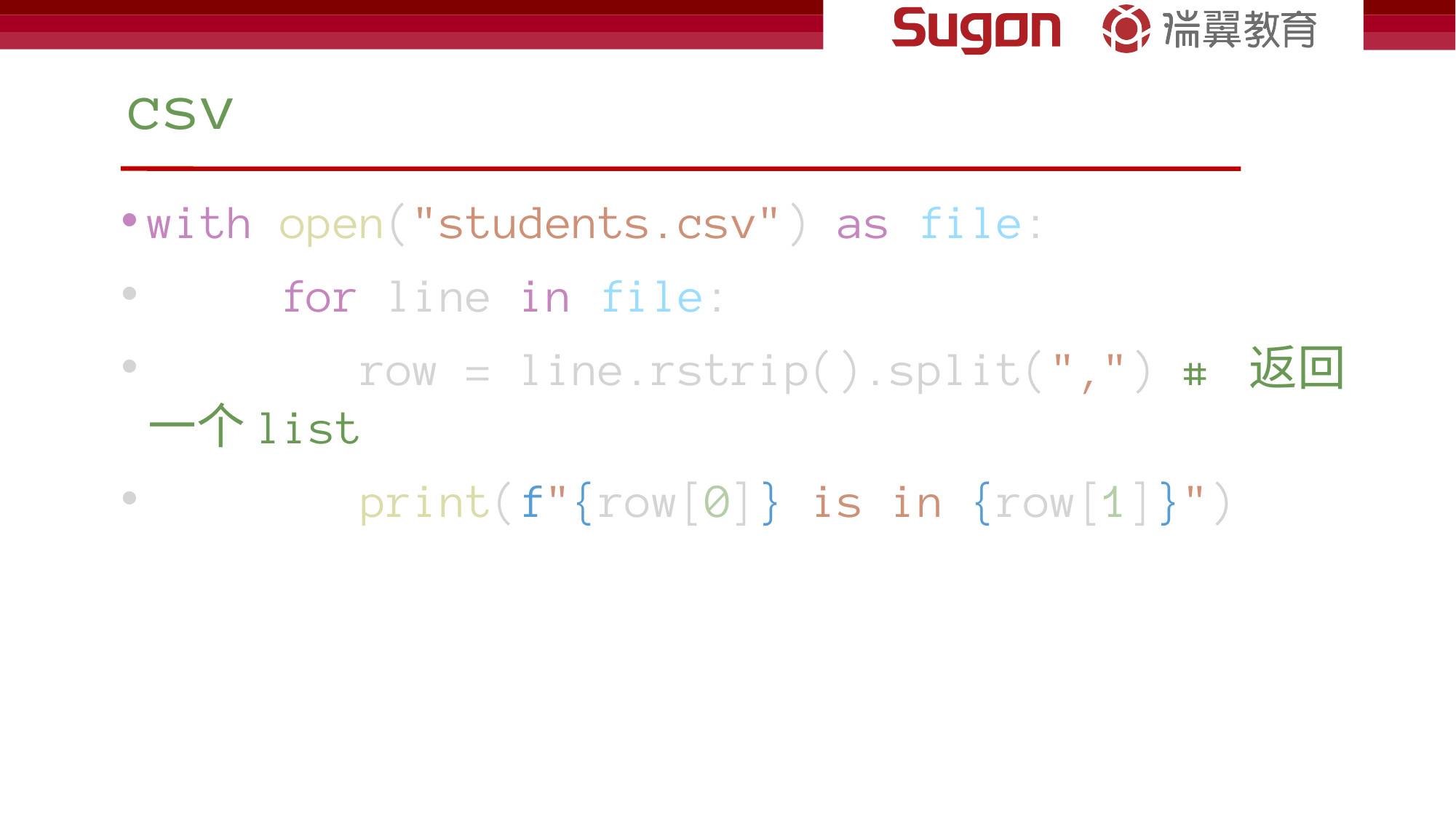

# csv
with open("students.csv") as file:
     for line in file:
        row = line.rstrip().split(",") # 返回一个list
        print(f"{row[0]} is in {row[1]}")